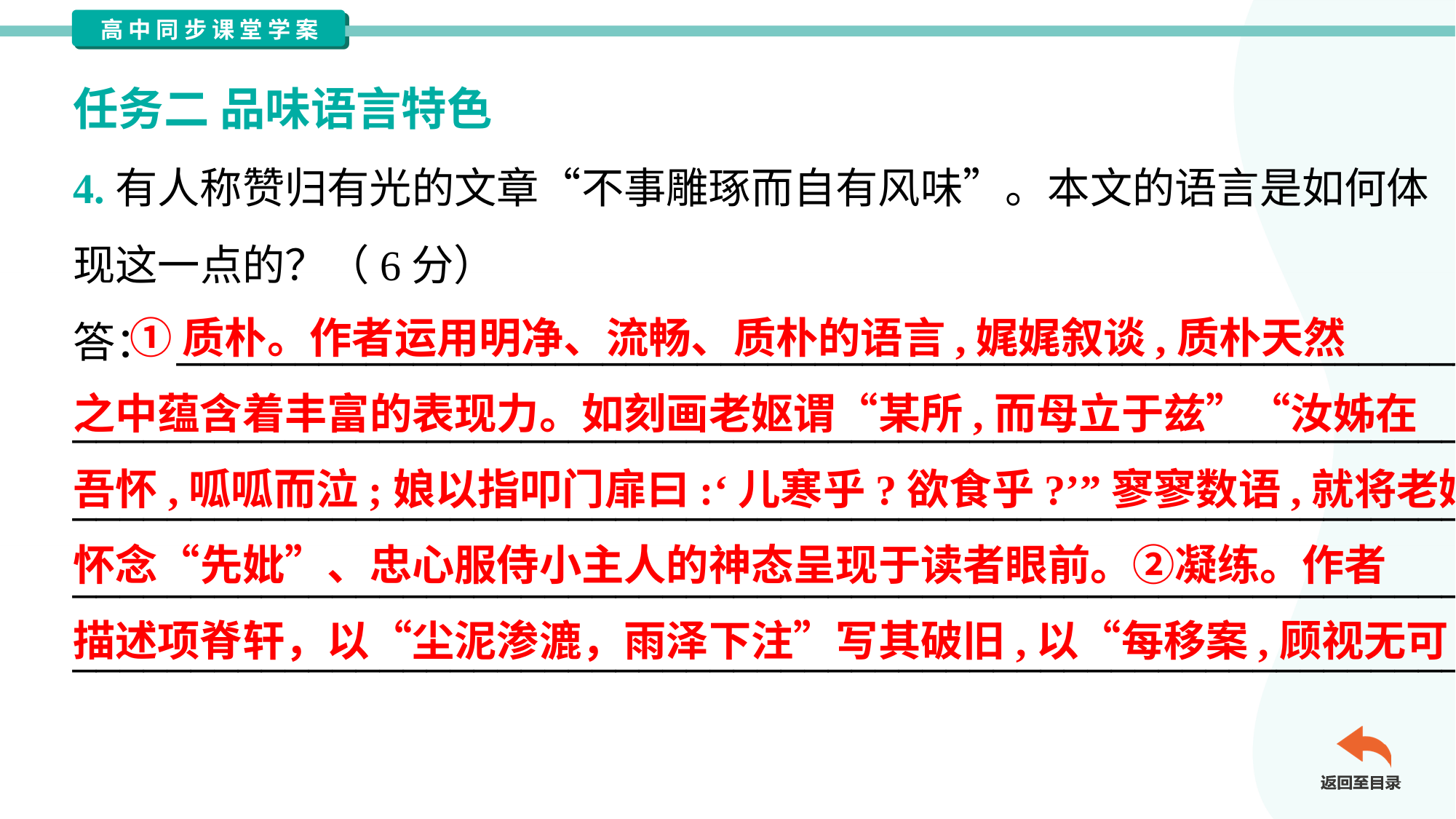

任务二 品味语言特色
4.有人称赞归有光的文章“不事雕琢而自有风味”。本文的语言是如何体
现这一点的？（6分）
答： ________________________________________________________
_____________________________________________________________
_____________________________________________________________
_____________________________________________________________
_____________________________________________________________
      ①质朴。作者运用明净、流畅、质朴的语言,娓娓叙谈,质朴天然
之中蕴含着丰富的表现力。如刻画老妪谓“某所,而母立于兹”“汝姊在
吾怀,呱呱而泣;娘以指叩门扉曰:‘儿寒乎?欲食乎?’”寥寥数语,就将老妪
怀念“先妣”、忠心服侍小主人的神态呈现于读者眼前。②凝练。作者
描述项脊轩，以“尘泥渗漉，雨泽下注”写其破旧,以“每移案,顾视无可